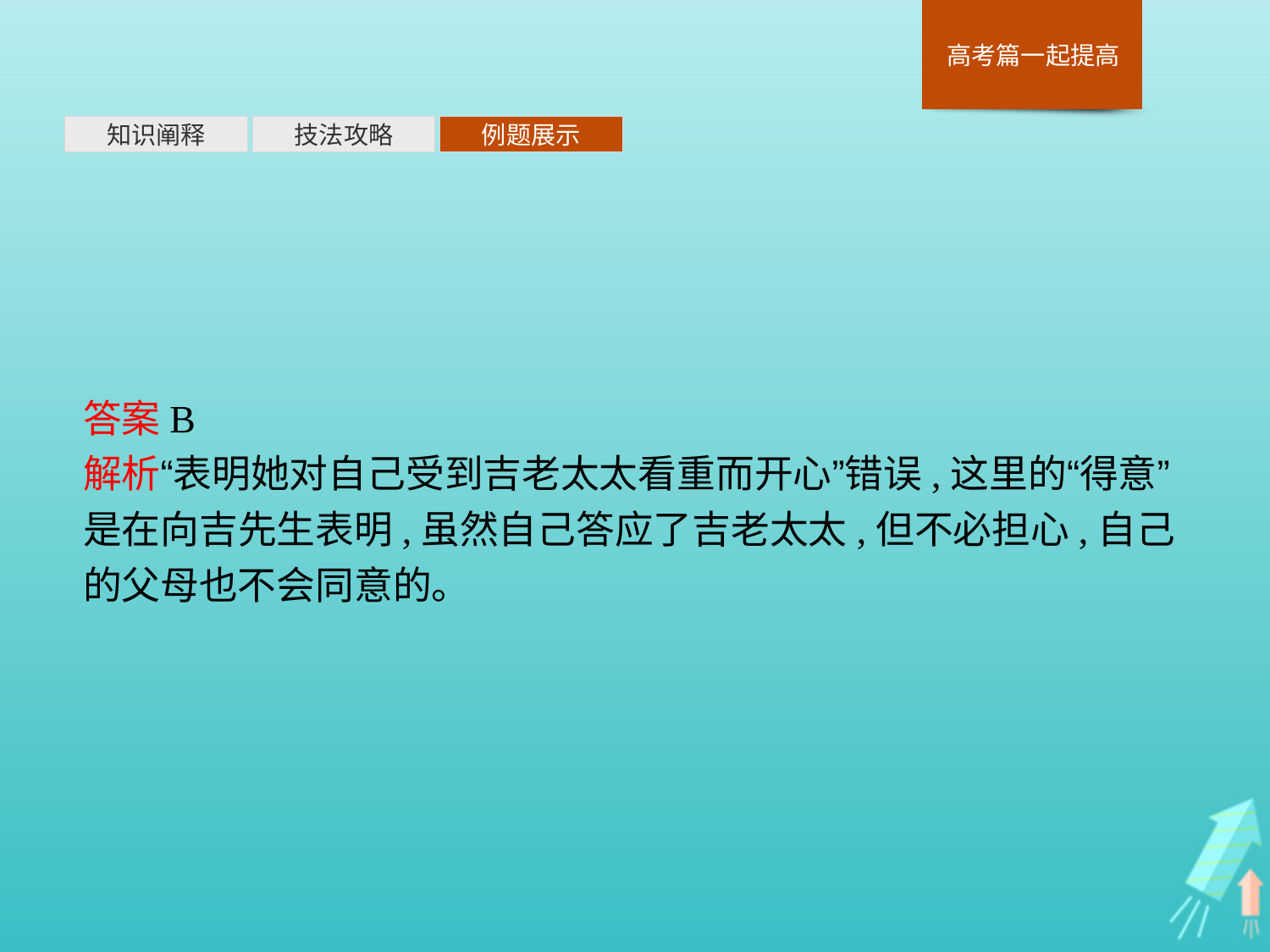

知识阐释
技法攻略
例题展示
答案B
解析“表明她对自己受到吉老太太看重而开心”错误,这里的“得意”是在向吉先生表明,虽然自己答应了吉老太太,但不必担心,自己的父母也不会同意的。